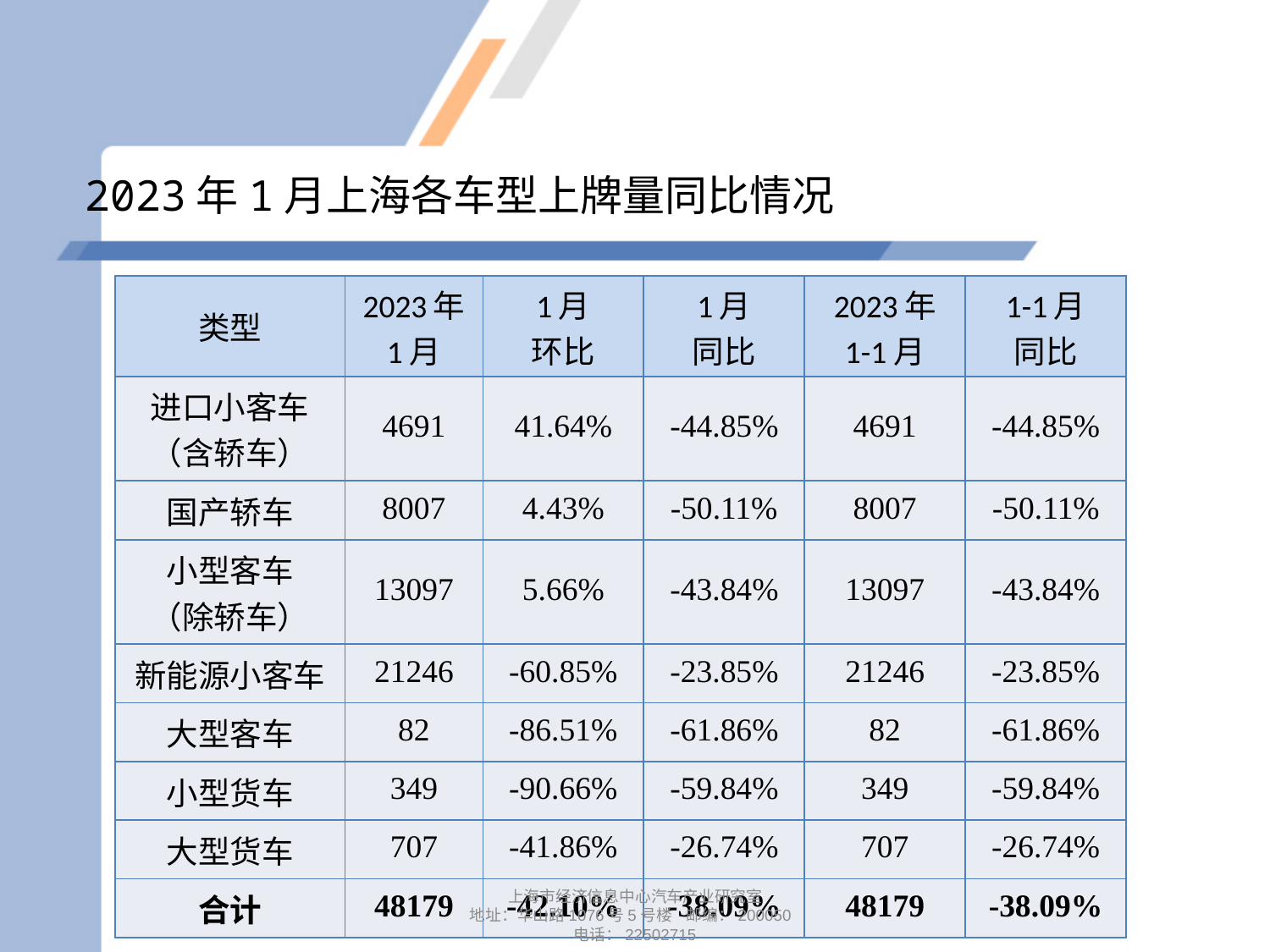

# 2023年1月上海各车型上牌量同比情况

| 类型 | 2023年 1月 | 1月 环比 | 1月 同比 | 2023年 1-1月 | 1-1月 同比 |
| --- | --- | --- | --- | --- | --- |
| 进口小客车 （含轿车） | 4691 | 41.64% | -44.85% | 4691 | -44.85% |
| 国产轿车 | 8007 | 4.43% | -50.11% | 8007 | -50.11% |
| 小型客车 （除轿车） | 13097 | 5.66% | -43.84% | 13097 | -43.84% |
| 新能源小客车 | 21246 | -60.85% | -23.85% | 21246 | -23.85% |
| 大型客车 | 82 | -86.51% | -61.86% | 82 | -61.86% |
| 小型货车 | 349 | -90.66% | -59.84% | 349 | -59.84% |
| 大型货车 | 707 | -41.86% | -26.74% | 707 | -26.74% |
| 合计 | 48179 | -42.10% | -38.09% | 48179 | -38.09% |

2
上海市经济信息中心汽车产业研究室
地址：华山路1076号5号楼    邮编：200050
电话：22502715